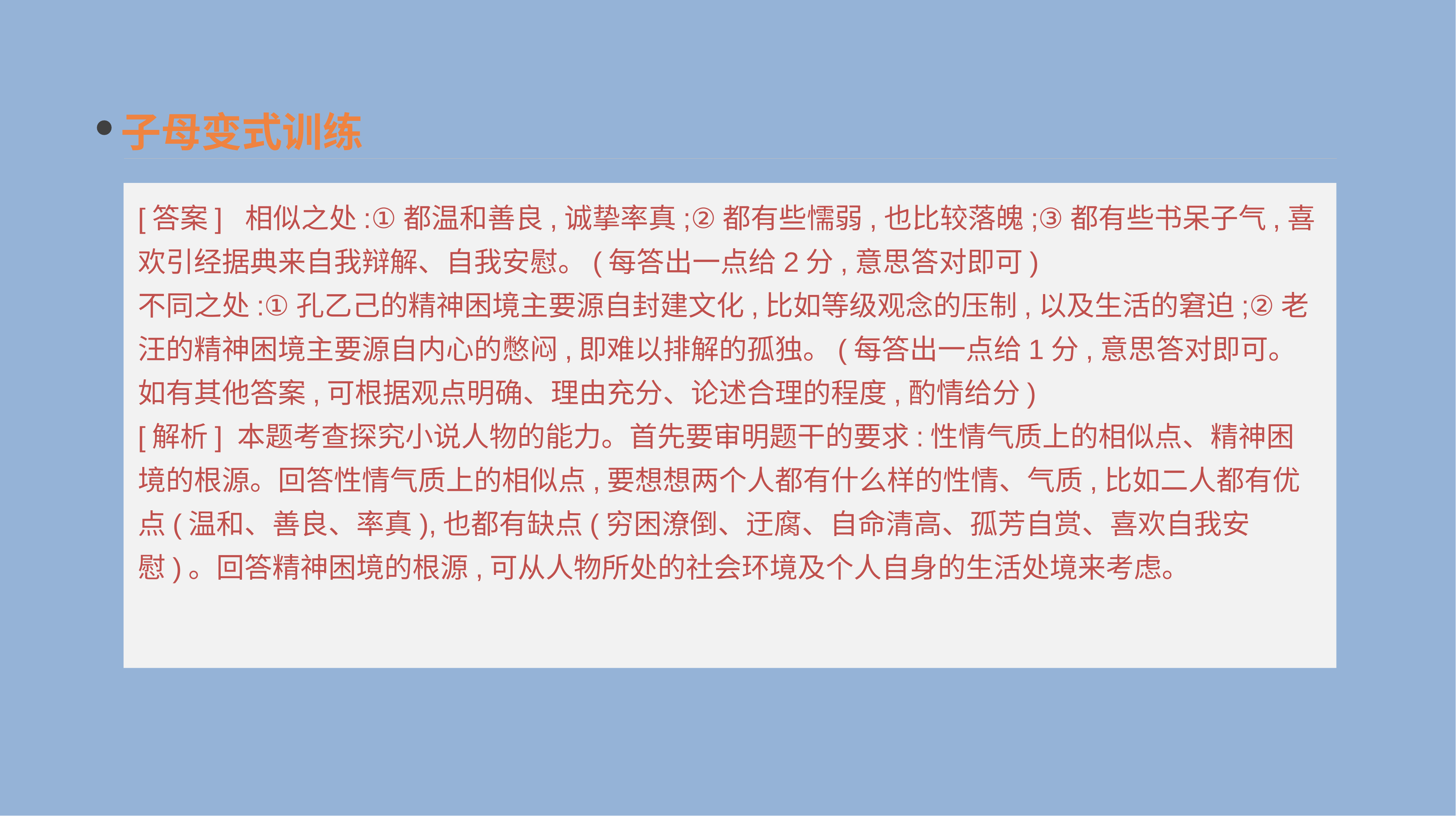

子母变式训练

[答案]  相似之处:①都温和善良,诚挚率真;②都有些懦弱,也比较落魄;③都有些书呆子气,喜欢引经据典来自我辩解、自我安慰。(每答出一点给2分,意思答对即可)
不同之处:①孔乙己的精神困境主要源自封建文化,比如等级观念的压制,以及生活的窘迫;②老汪的精神困境主要源自内心的憋闷,即难以排解的孤独。(每答出一点给1分,意思答对即可。如有其他答案,可根据观点明确、理由充分、论述合理的程度,酌情给分)
[解析] 本题考查探究小说人物的能力。首先要审明题干的要求:性情气质上的相似点、精神困境的根源。回答性情气质上的相似点,要想想两个人都有什么样的性情、气质,比如二人都有优点(温和、善良、率真),也都有缺点(穷困潦倒、迂腐、自命清高、孤芳自赏、喜欢自我安慰)。回答精神困境的根源,可从人物所处的社会环境及个人自身的生活处境来考虑。